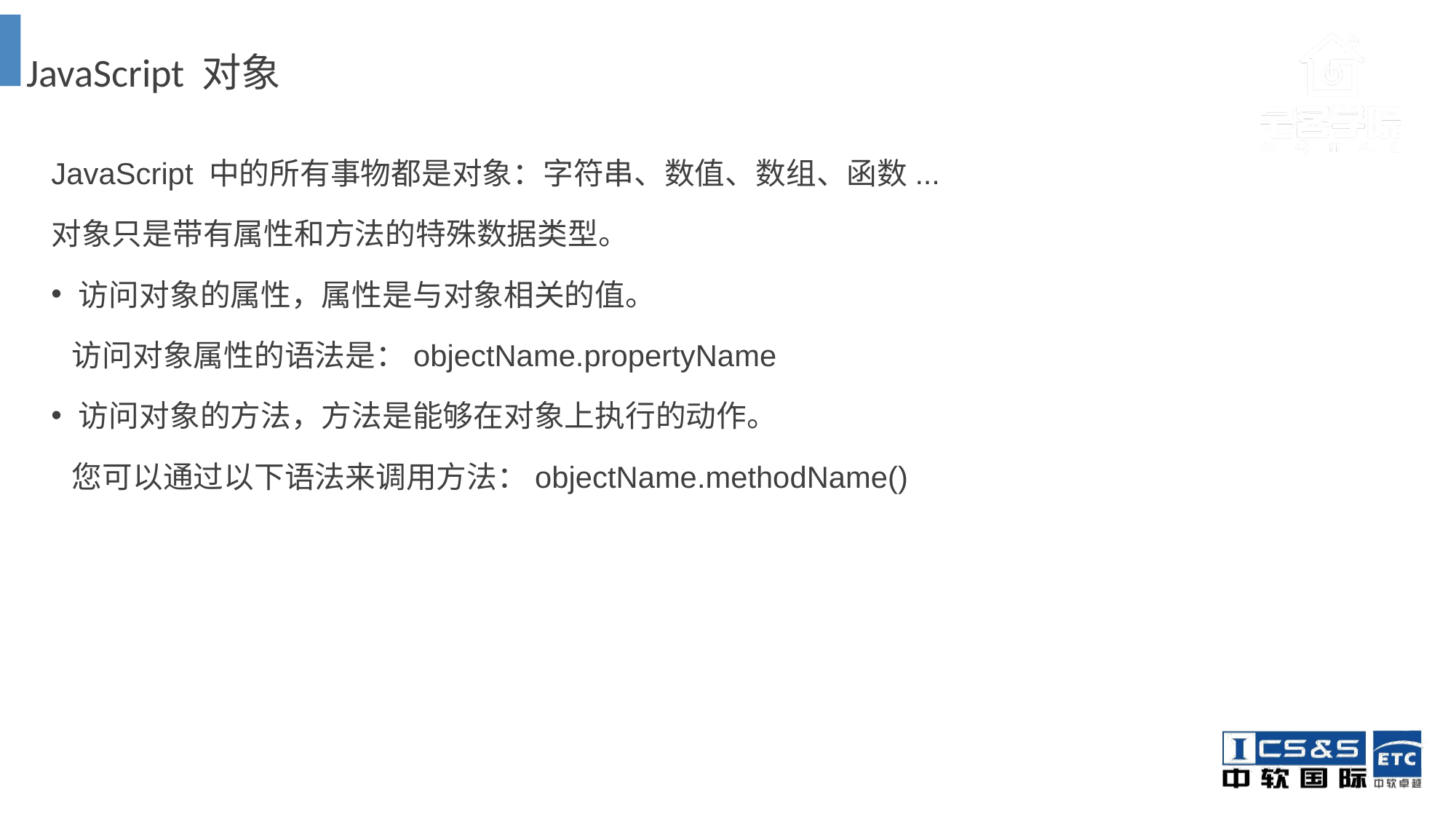

JavaScript 对象

JavaScript 中的所有事物都是对象：字符串、数值、数组、函数...
对象只是带有属性和方法的特殊数据类型。
访问对象的属性，属性是与对象相关的值。
  访问对象属性的语法是：objectName.propertyName
访问对象的方法，方法是能够在对象上执行的动作。
  您可以通过以下语法来调用方法：objectName.methodName()